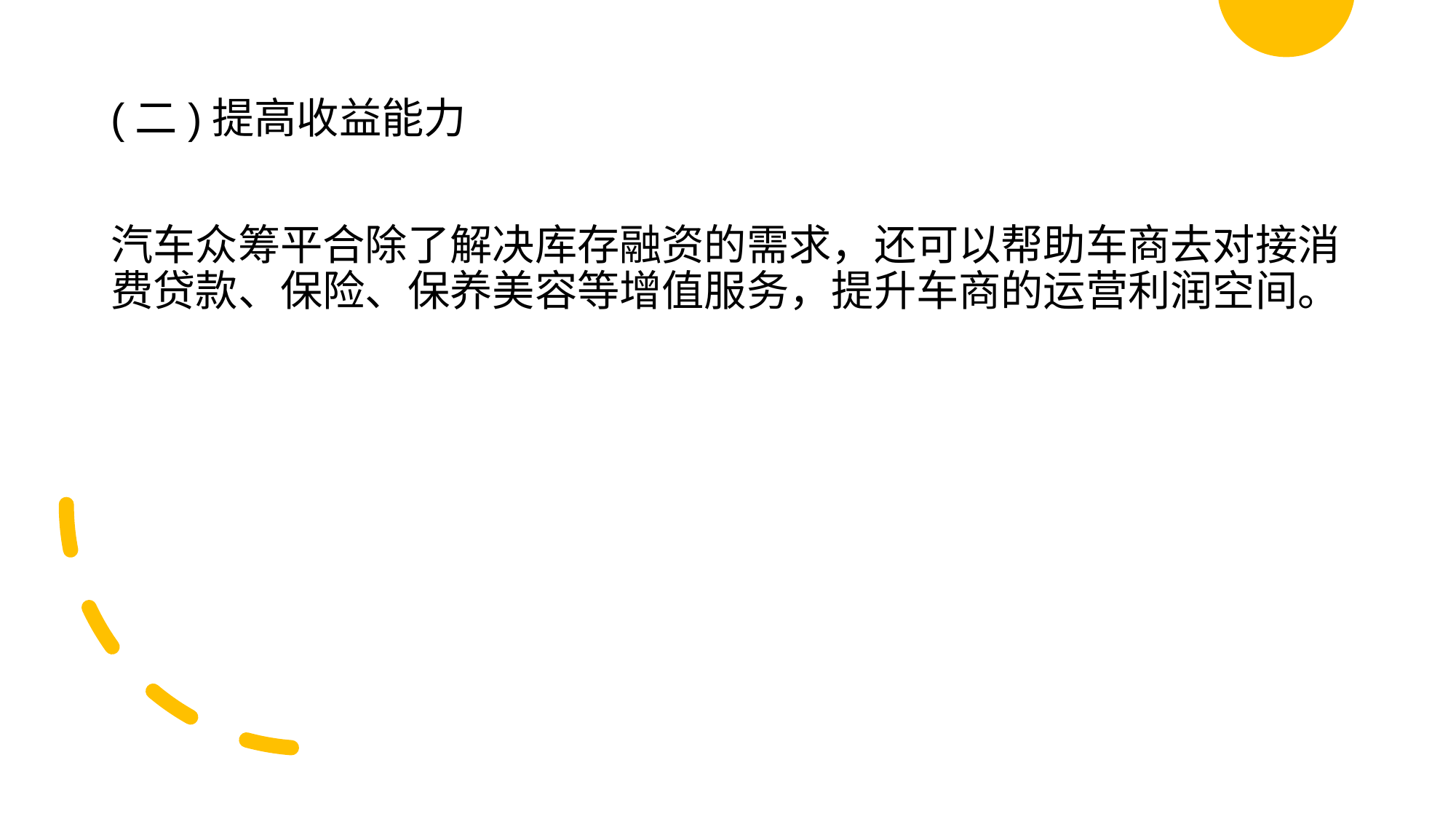

# (二)提高收益能力
汽车众筹平合除了解决库存融资的需求，还可以帮助车商去对接消费贷款、保险、保养美容等增值服务，提升车商的运营利润空间。